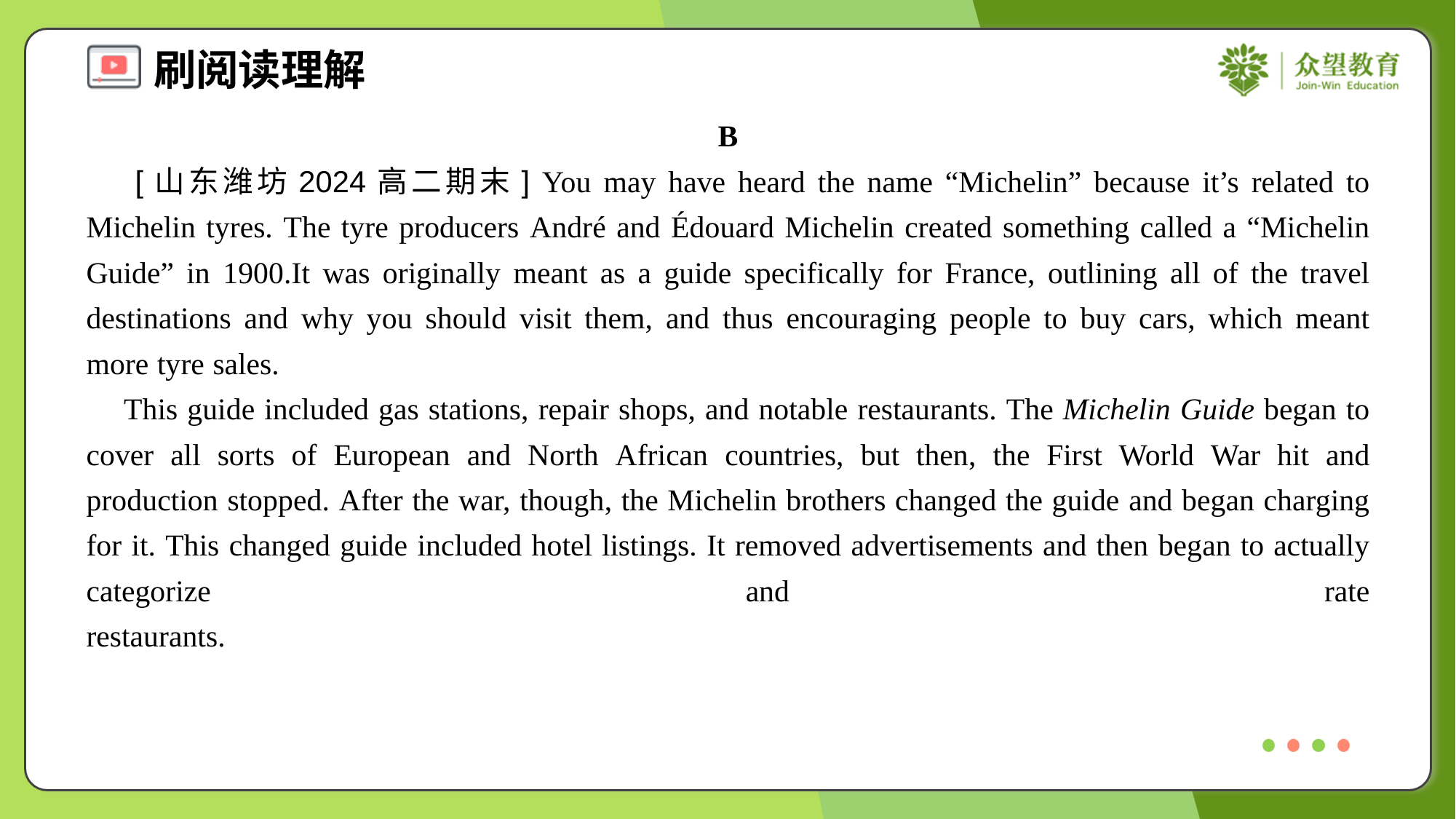

B
    [山东潍坊2024高二期末] You may have heard the name “Michelin” because it’s related to Michelin tyres. The tyre producers André and Édouard Michelin created something called a “Michelin Guide” in 1900.It was originally meant as a guide specifically for France, outlining all of the travel destinations and why you should visit them, and thus encouraging people to buy cars, which meant more tyre sales.
    This guide included gas stations, repair shops, and notable restaurants. The Michelin Guide began to cover all sorts of European and North African countries, but then, the First World War hit and production stopped. After the war, though, the Michelin brothers changed the guide and began charging for it. This changed guide included hotel listings. It removed advertisements and then began to actually categorize and rate restaurants.#1.2